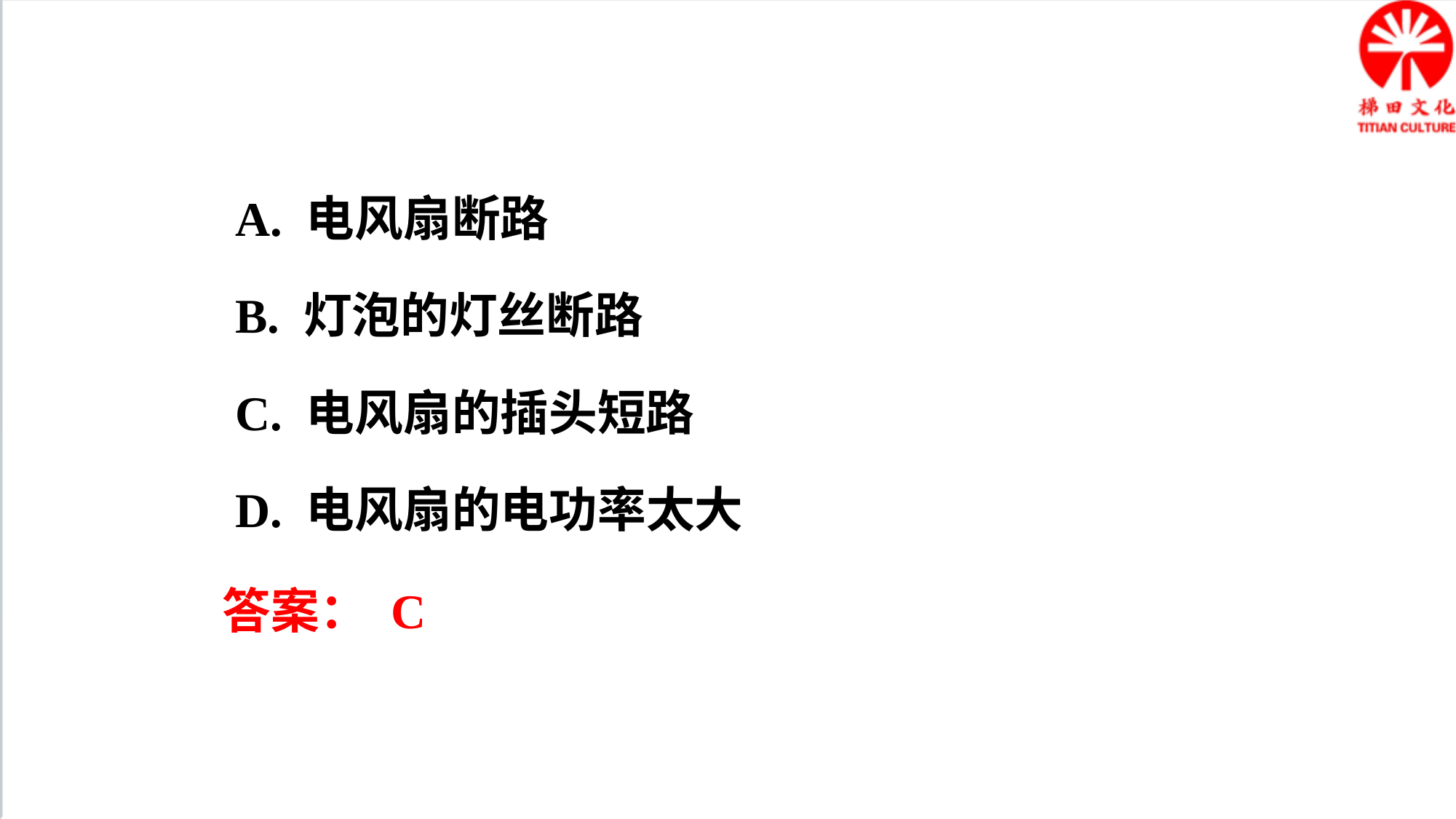

A. 电风扇断路
B. 灯泡的灯丝断路
C. 电风扇的插头短路
D. 电风扇的电功率太大
答案： C